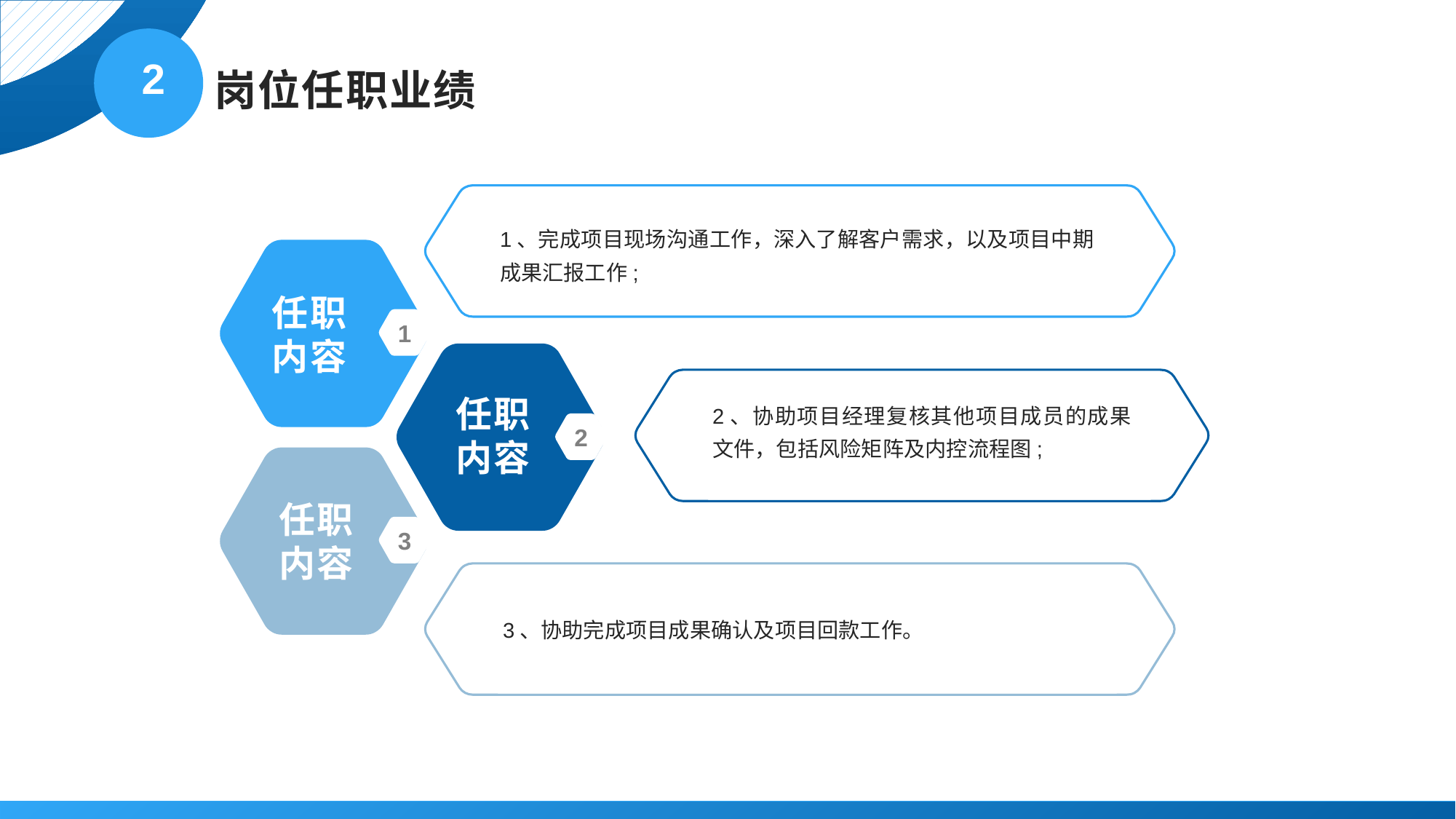

岗位任职业绩
2

1、完成项目现场沟通工作，深入了解客户需求，以及项目中期成果汇报工作;

任职内容
1

2、协助项目经理复核其他项目成员的成果文件，包括风险矩阵及内控流程图;
任职内容
2

任职内容
3

3、协助完成项目成果确认及项目回款工作。